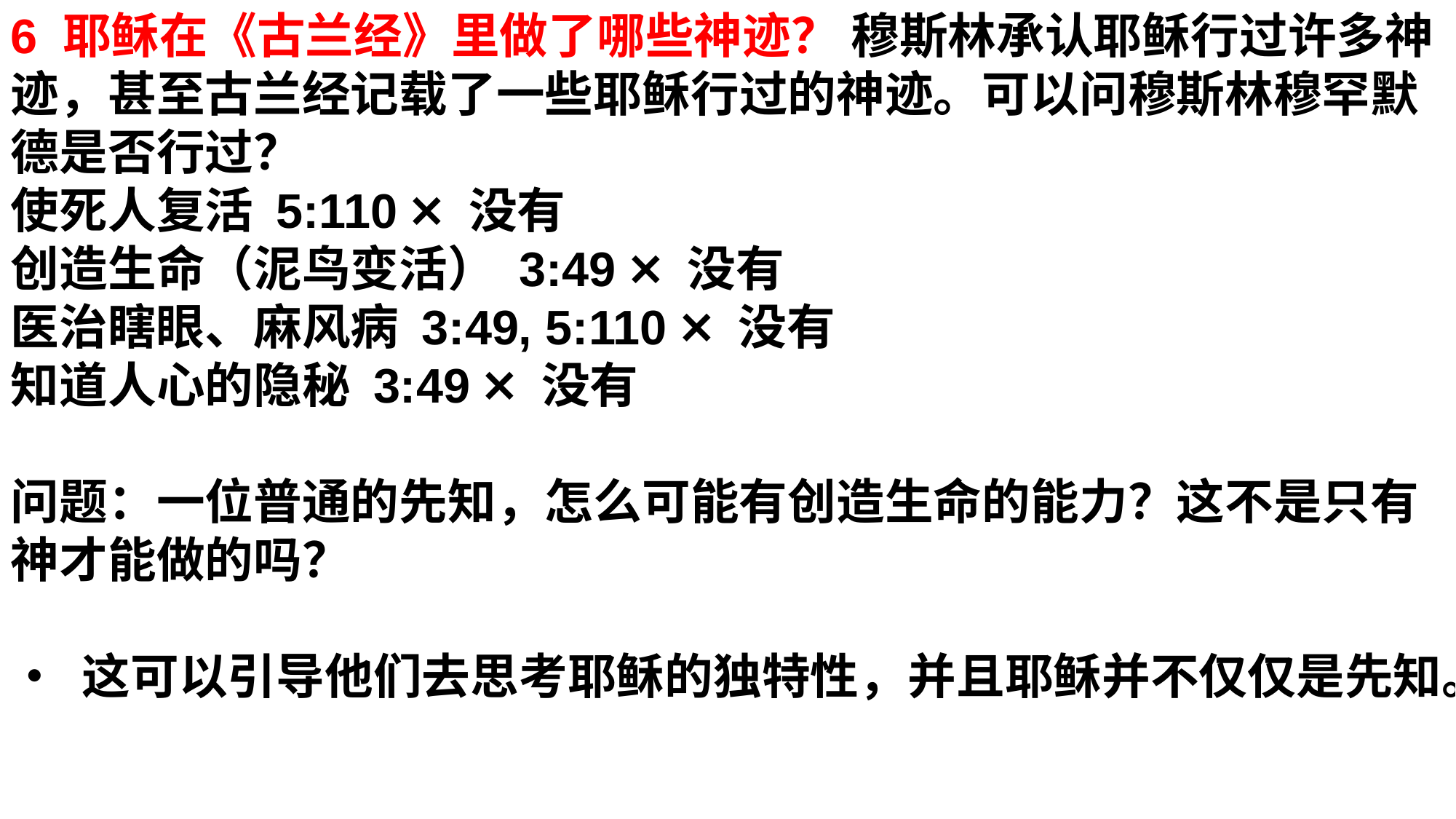

6 耶稣在《古兰经》里做了哪些神迹？ 穆斯林承认耶稣行过许多神迹，甚至古兰经记载了一些耶稣行过的神迹。可以问穆斯林穆罕默德是否行过？
使死人复活 5:110 ❌ 没有
创造生命（泥鸟变活） 3:49 ❌ 没有
医治瞎眼、麻风病 3:49, 5:110 ❌ 没有
知道人心的隐秘 3:49 ❌ 没有

问题：一位普通的先知，怎么可能有创造生命的能力？这不是只有神才能做的吗？

• 这可以引导他们去思考耶稣的独特性，并且耶稣并不仅仅是先知。